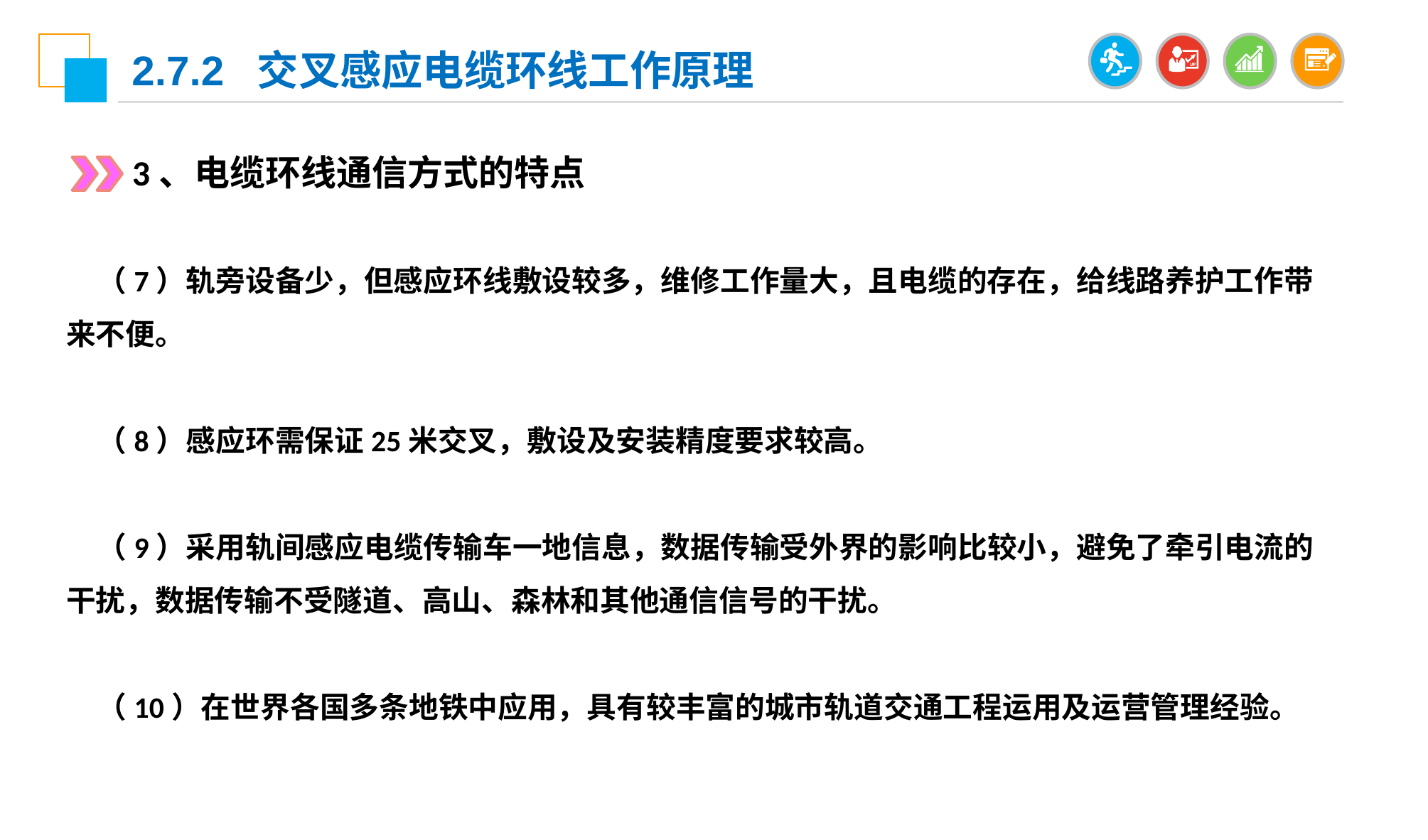

2.7.2  交叉感应电缆环线工作原理
3、电缆环线通信方式的特点

（7）轨旁设备少，但感应环线敷设较多，维修工作量大，且电缆的存在，给线路养护工作带来不便。

（8）感应环需保证25米交叉，敷设及安装精度要求较高。

（9）采用轨间感应电缆传输车一地信息，数据传输受外界的影响比较小，避免了牵引电流的干扰，数据传输不受隧道、高山、森林和其他通信信号的干扰。

（10）在世界各国多条地铁中应用，具有较丰富的城市轨道交通工程运用及运营管理经验。